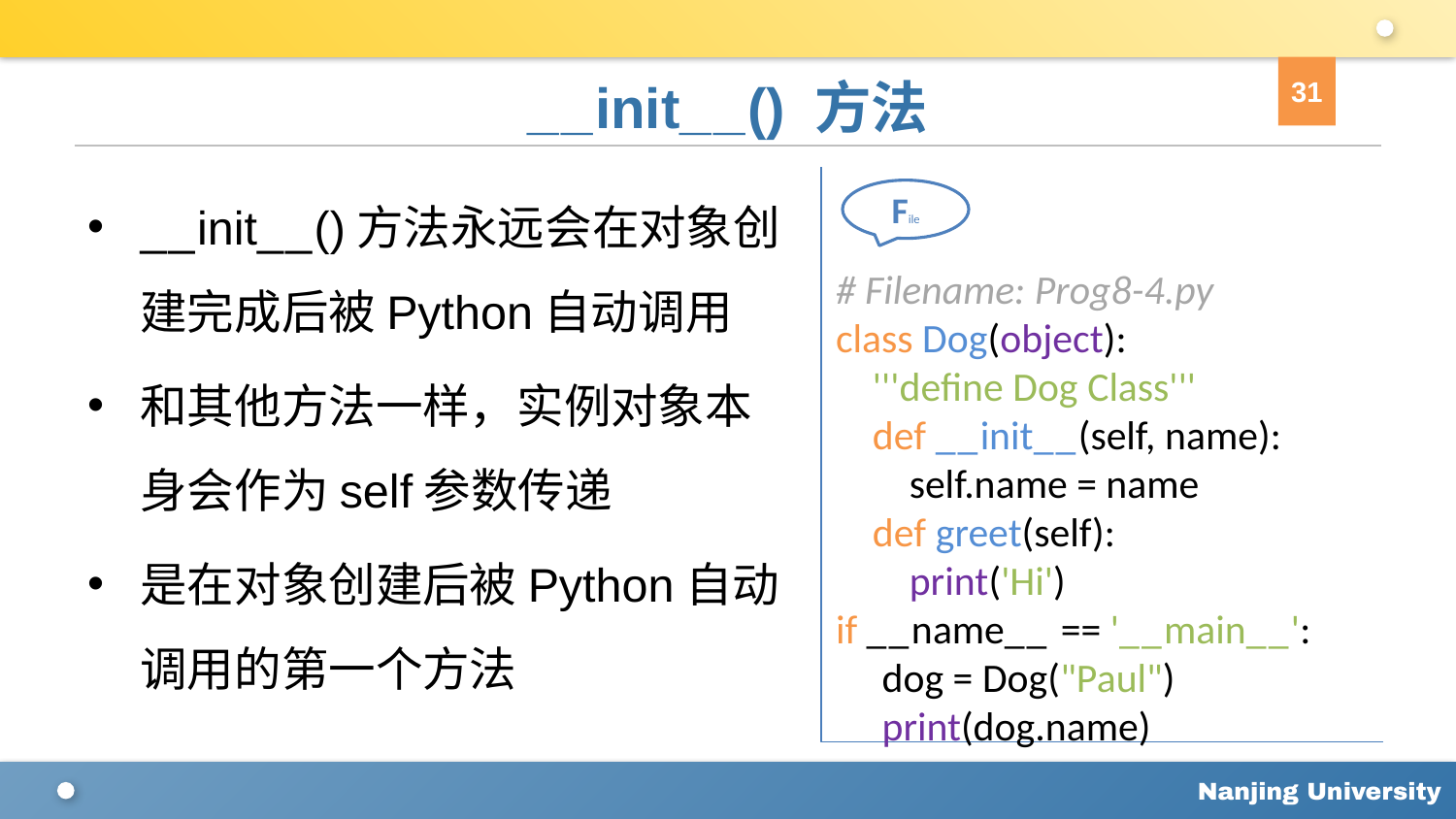

31
# __init__() 方法
__init__()方法永远会在对象创建完成后被Python自动调用
和其他方法一样，实例对象本身会作为self参数传递
是在对象创建后被Python自动调用的第一个方法

# Filename: Prog8-4.py
class Dog(object):
    '''define Dog Class'''
    def __init__(self, name):
        self.name = name
    def greet(self):
        print('Hi')
if __name__ == '__main__':
     dog = Dog("Paul")
     print(dog.name)
File